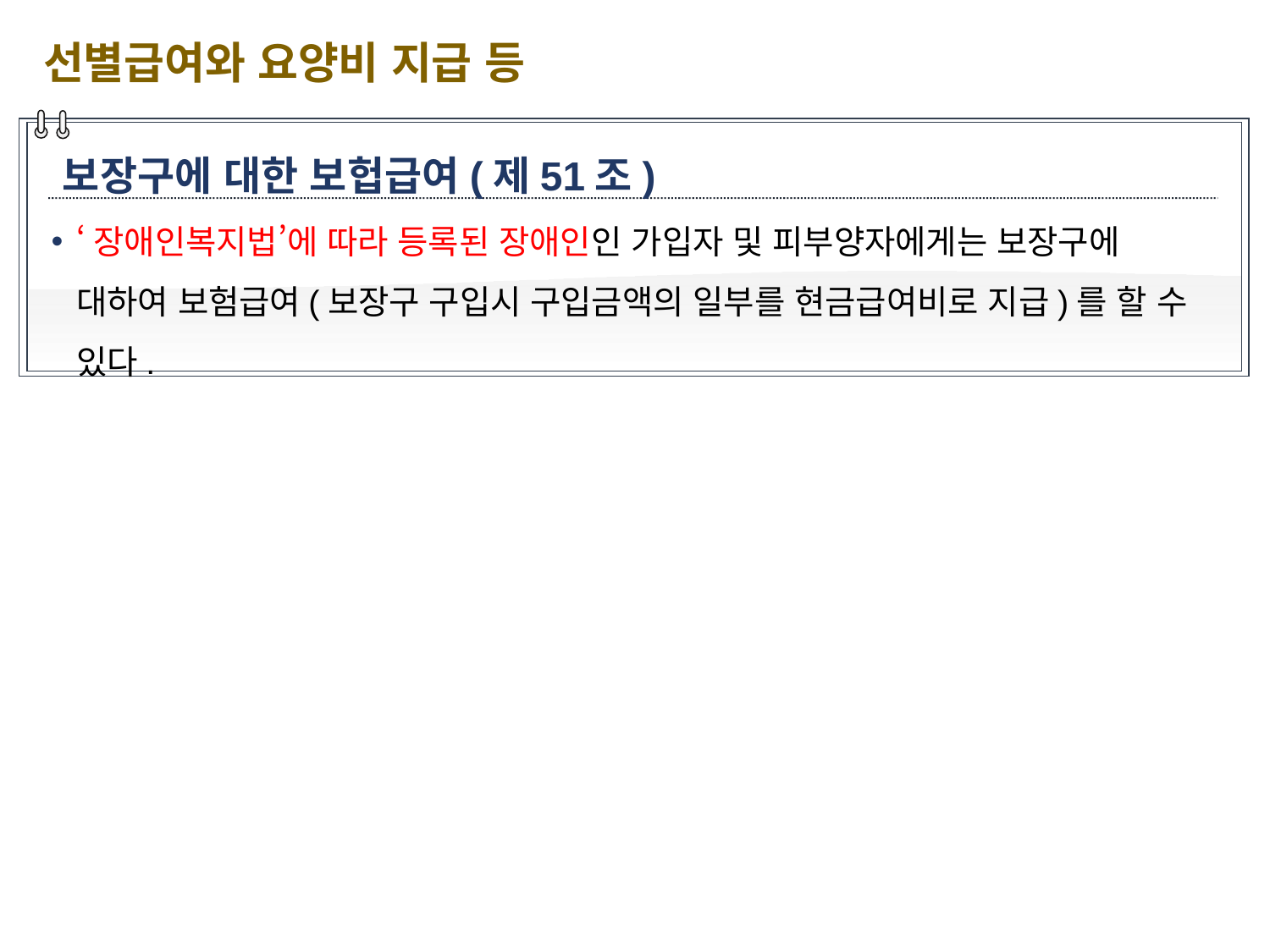

선별급여와 요양비 지급 등

보장구에 대한 보헙급여(제51조)
‘장애인복지법’에 따라 등록된 장애인인 가입자 및 피부양자에게는 보장구에 대하여 보험급여(보장구 구입시 구입금액의 일부를 현금급여비로 지급)를 할 수 있다.